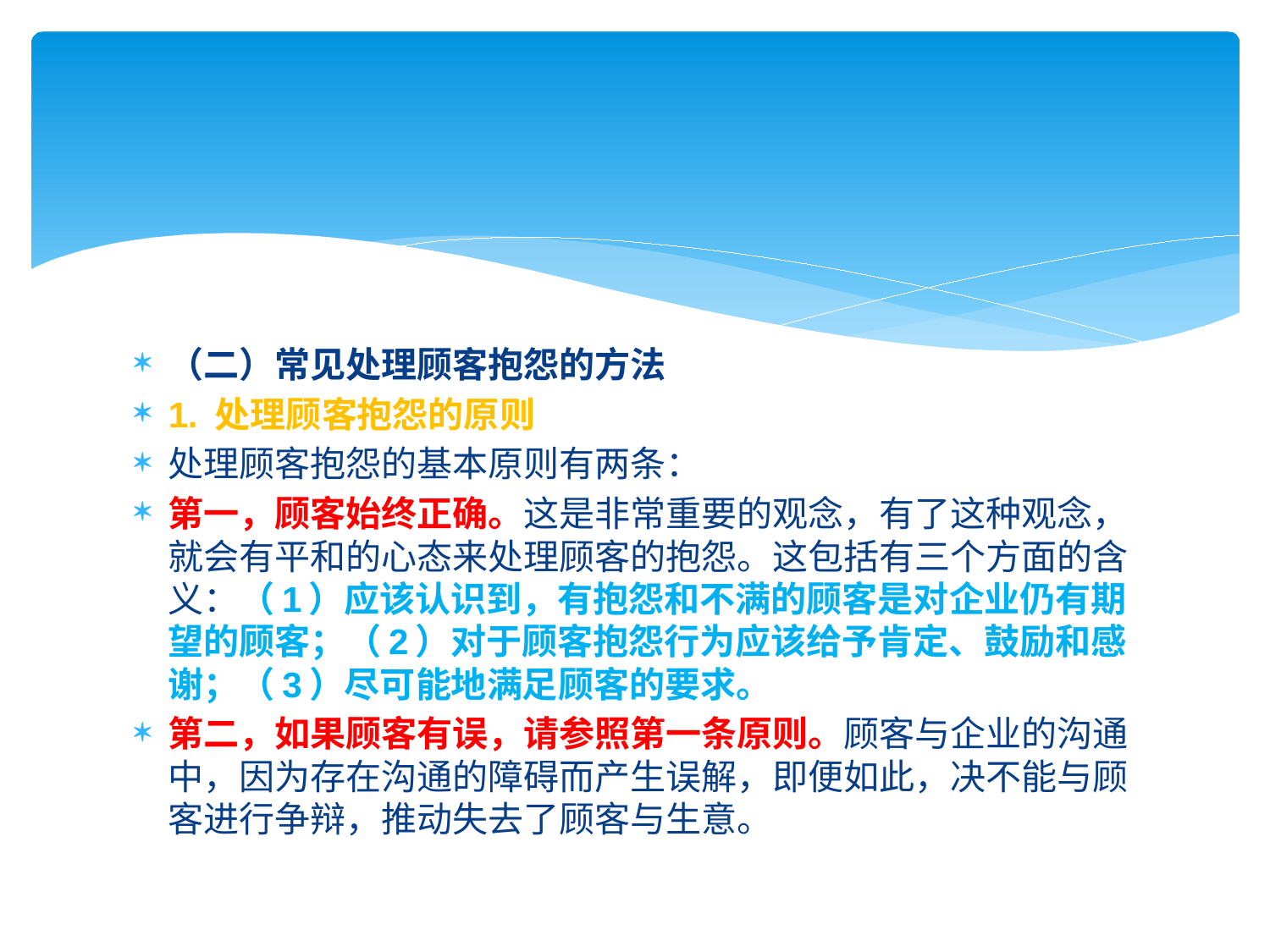

（二）常见处理顾客抱怨的方法
1. 处理顾客抱怨的原则
处理顾客抱怨的基本原则有两条：
第一，顾客始终正确。这是非常重要的观念，有了这种观念，就会有平和的心态来处理顾客的抱怨。这包括有三个方面的含义：（1）应该认识到，有抱怨和不满的顾客是对企业仍有期望的顾客；（2）对于顾客抱怨行为应该给予肯定、鼓励和感谢；（3）尽可能地满足顾客的要求。
第二，如果顾客有误，请参照第一条原则。顾客与企业的沟通中，因为存在沟通的障碍而产生误解，即便如此，决不能与顾客进行争辩，推动失去了顾客与生意。